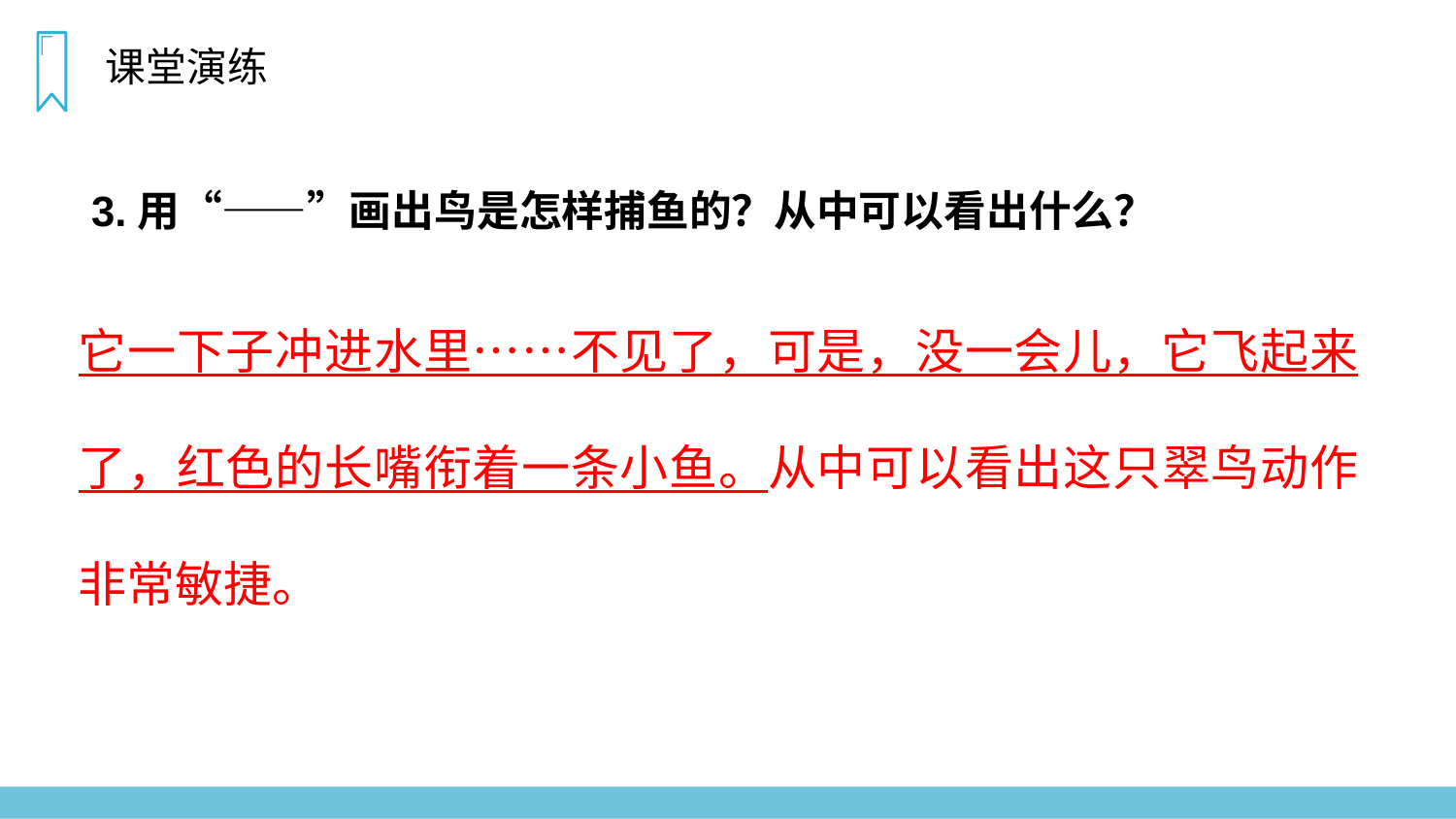

课堂演练
3.用“——”画出鸟是怎样捕鱼的？从中可以看出什么？
它一下子冲进水里……不见了，可是，没一会儿，它飞起来了，红色的长嘴衔着一条小鱼。从中可以看出这只翠鸟动作非常敏捷。